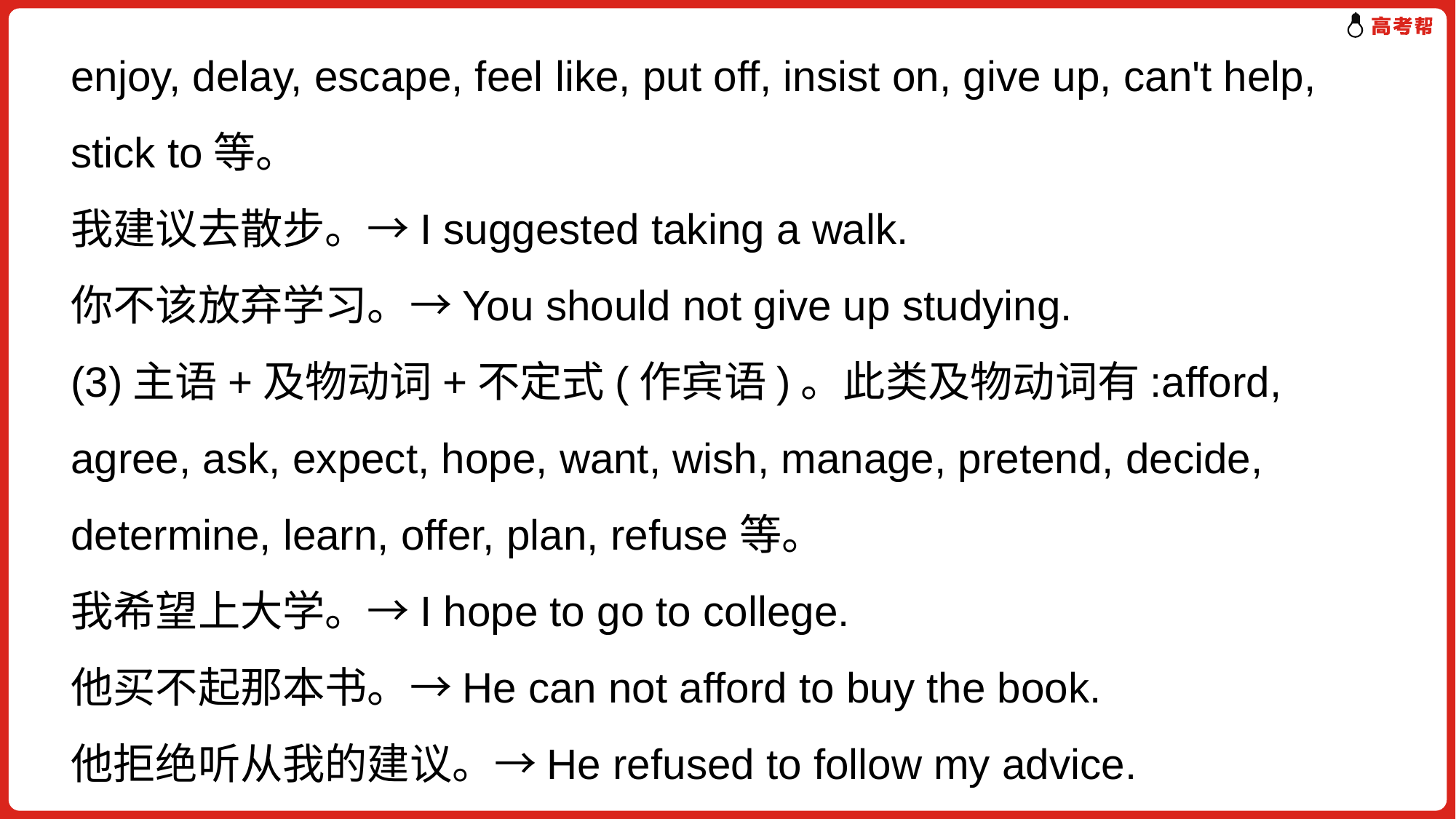

enjoy, delay, escape, feel like, put off, insist on, give up, can't help, stick to等。
我建议去散步。→I suggested taking a walk.
你不该放弃学习。→You should not give up studying.
(3)主语+及物动词+不定式(作宾语)。此类及物动词有:afford, agree, ask, expect, hope, want, wish, manage, pretend, decide, determine, learn, offer, plan, refuse等。
我希望上大学。→I hope to go to college.
他买不起那本书。→He can not afford to buy the book.
他拒绝听从我的建议。→He refused to follow my advice.